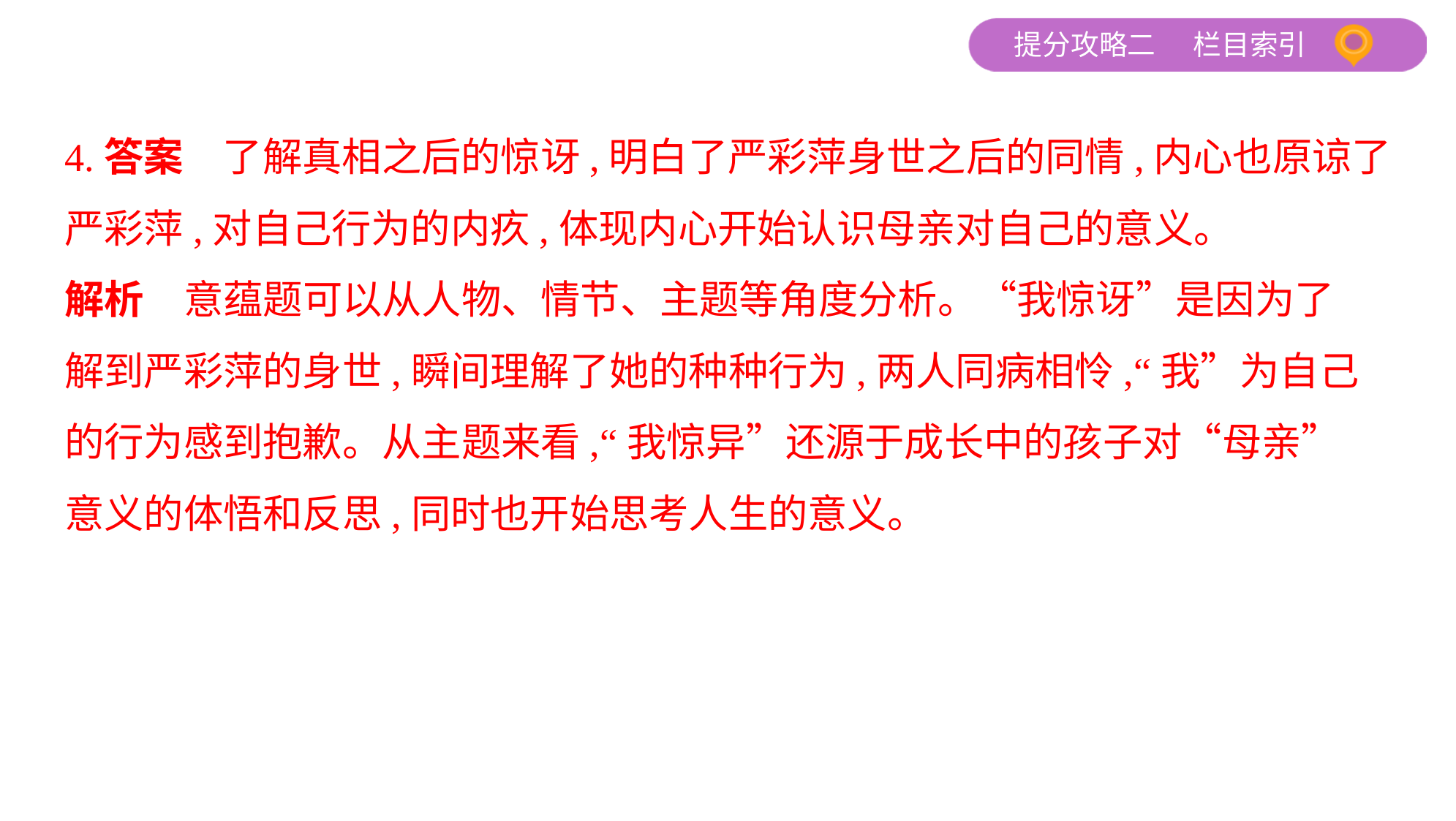

4.答案　了解真相之后的惊讶,明白了严彩萍身世之后的同情,内心也原谅了
严彩萍,对自己行为的内疚,体现内心开始认识母亲对自己的意义。
解析　意蕴题可以从人物、情节、主题等角度分析。“我惊讶”是因为了
解到严彩萍的身世,瞬间理解了她的种种行为,两人同病相怜,“我”为自己
的行为感到抱歉。从主题来看,“我惊异”还源于成长中的孩子对“母亲”
意义的体悟和反思,同时也开始思考人生的意义。